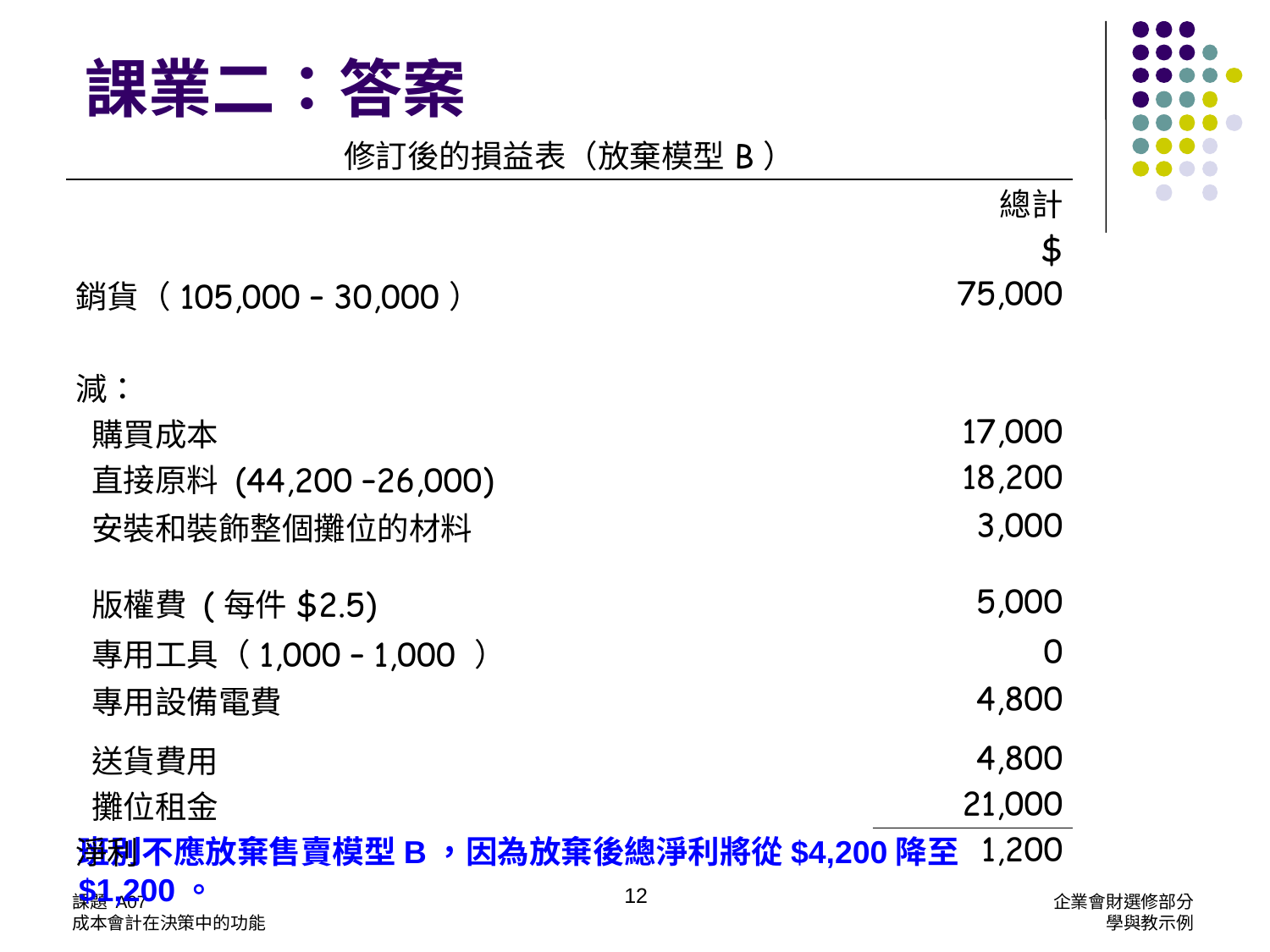

課業二：答案
| 修訂後的損益表（放棄模型B） |  |  |
| --- | --- | --- |
|  |  | 總計 |
|  |  | $ |
| 銷貨（105,000 – 30,000） |  | 75,000 |
|  |  |  |
| 減： |  |  |
| 購買成本 |  | 17,000 |
| 直接原料 (44,200 –26,000) |  | 18,200 |
| 安裝和裝飾整個攤位的材料 |  | 3,000 |
| 版權費 (每件$2.5) |  | 5,000 |
| 專用工具（1,000 – 1,000 ） |  | 0 |
| 專用設備電費 |  | 4,800 |
| 送貨費用 |  | 4,800 |
| 攤位租金 |  | 21,000 |
| 淨利 |  | 1,200 |
班別不應放棄售賣模型B，因為放棄後總淨利將從$4,200降至$1,200。

12